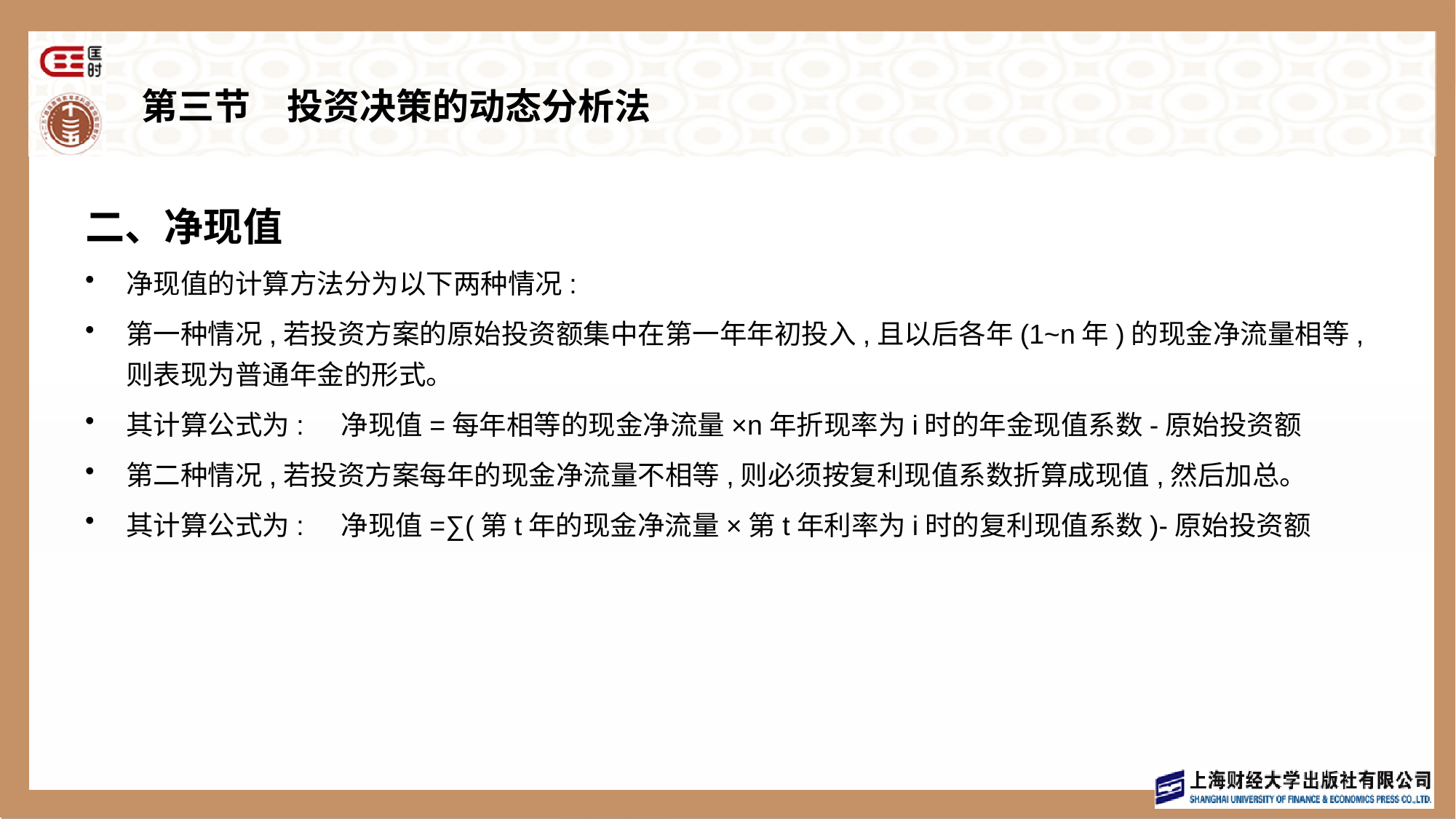

# 第三节　投资决策的动态分析法
二、净现值
净现值的计算方法分为以下两种情况:
第一种情况,若投资方案的原始投资额集中在第一年年初投入,且以后各年(1~n年)的现金净流量相等,则表现为普通年金的形式。
其计算公式为:    净现值=每年相等的现金净流量×n年折现率为i时的年金现值系数-原始投资额
第二种情况,若投资方案每年的现金净流量不相等,则必须按复利现值系数折算成现值,然后加总。
其计算公式为:    净现值=∑(第t年的现金净流量×第t年利率为i时的复利现值系数)-原始投资额